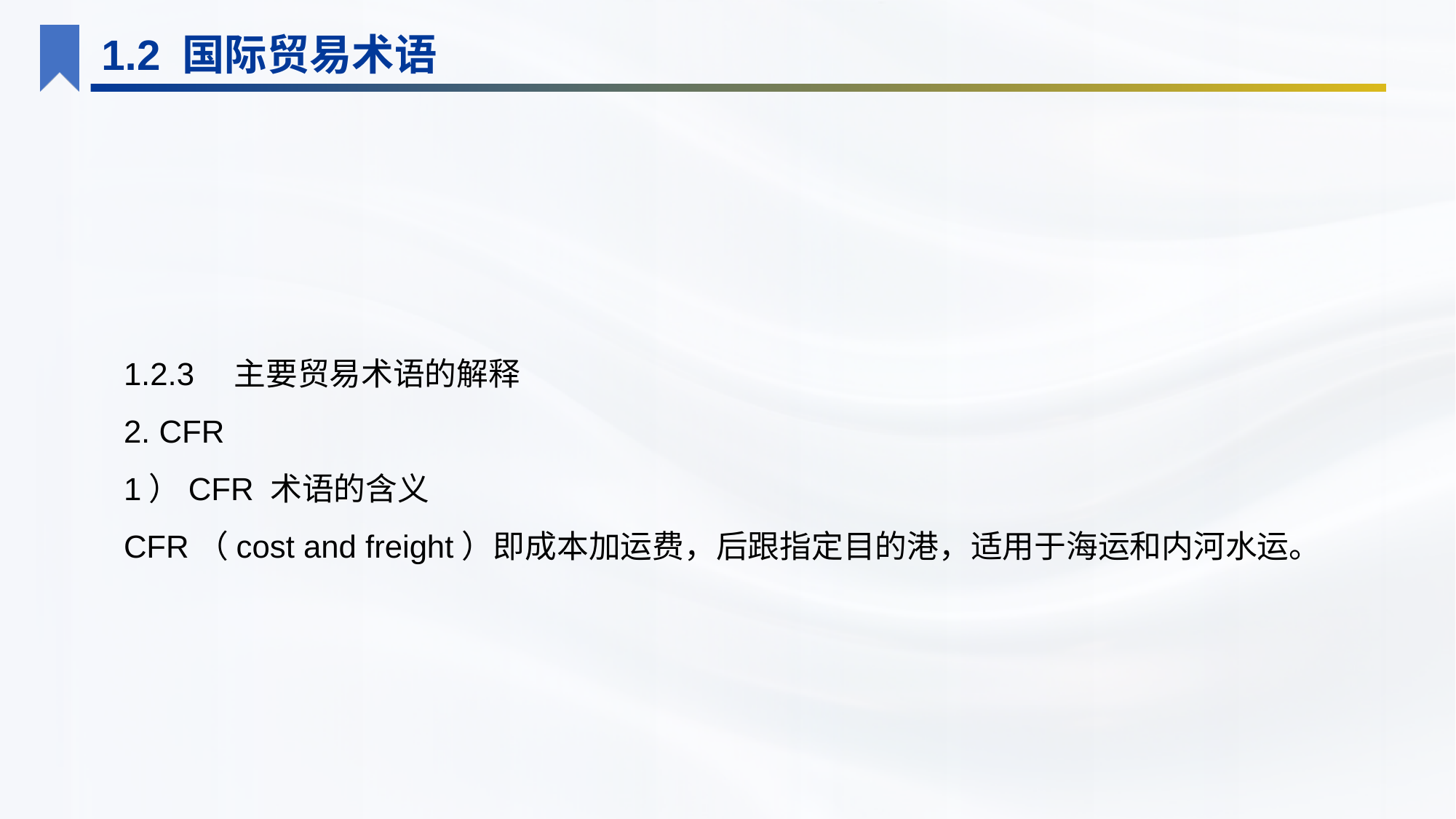

1.2 国际贸易术语
1.2.3　主要贸易术语的解释
2. CFR
1）CFR 术语的含义
CFR（cost and freight）即成本加运费，后跟指定目的港，适用于海运和内河水运。